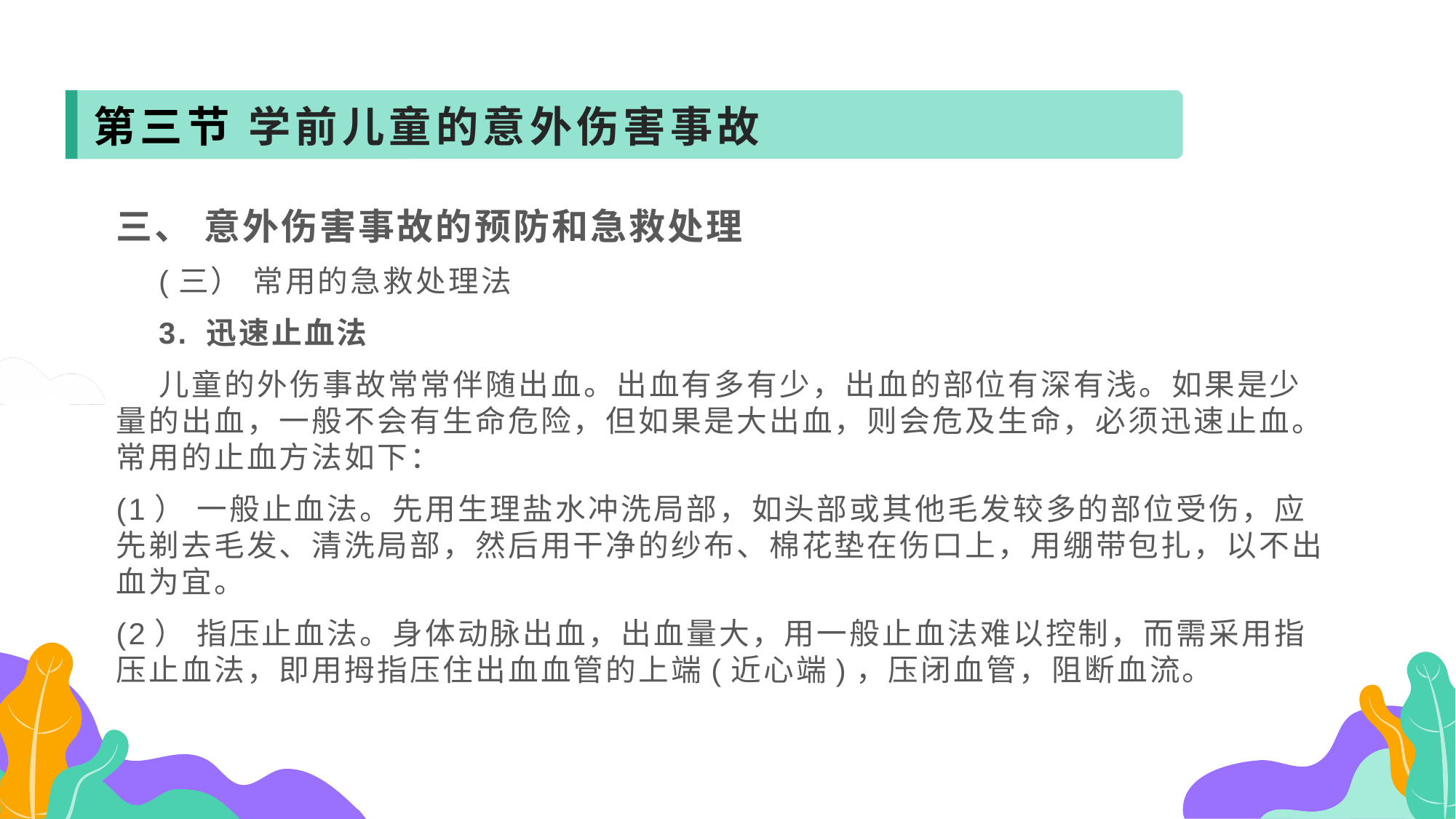

第三节 学前儿童的意外伤害事故
三、 意外伤害事故的预防和急救处理
    (三） 常用的急救处理法
    3. 迅速止血法
    儿童的外伤事故常常伴随出血。出血有多有少，出血的部位有深有浅。如果是少量的出血，一般不会有生命危险，但如果是大出血，则会危及生命，必须迅速止血。常用的止血方法如下：
(1） 一般止血法。先用生理盐水冲洗局部，如头部或其他毛发较多的部位受伤，应先剃去毛发、清洗局部，然后用干净的纱布、棉花垫在伤口上，用绷带包扎，以不出血为宜。
(2） 指压止血法。身体动脉出血，出血量大，用一般止血法难以控制，而需采用指压止血法，即用拇指压住出血血管的上端(近心端)，压闭血管，阻断血流。